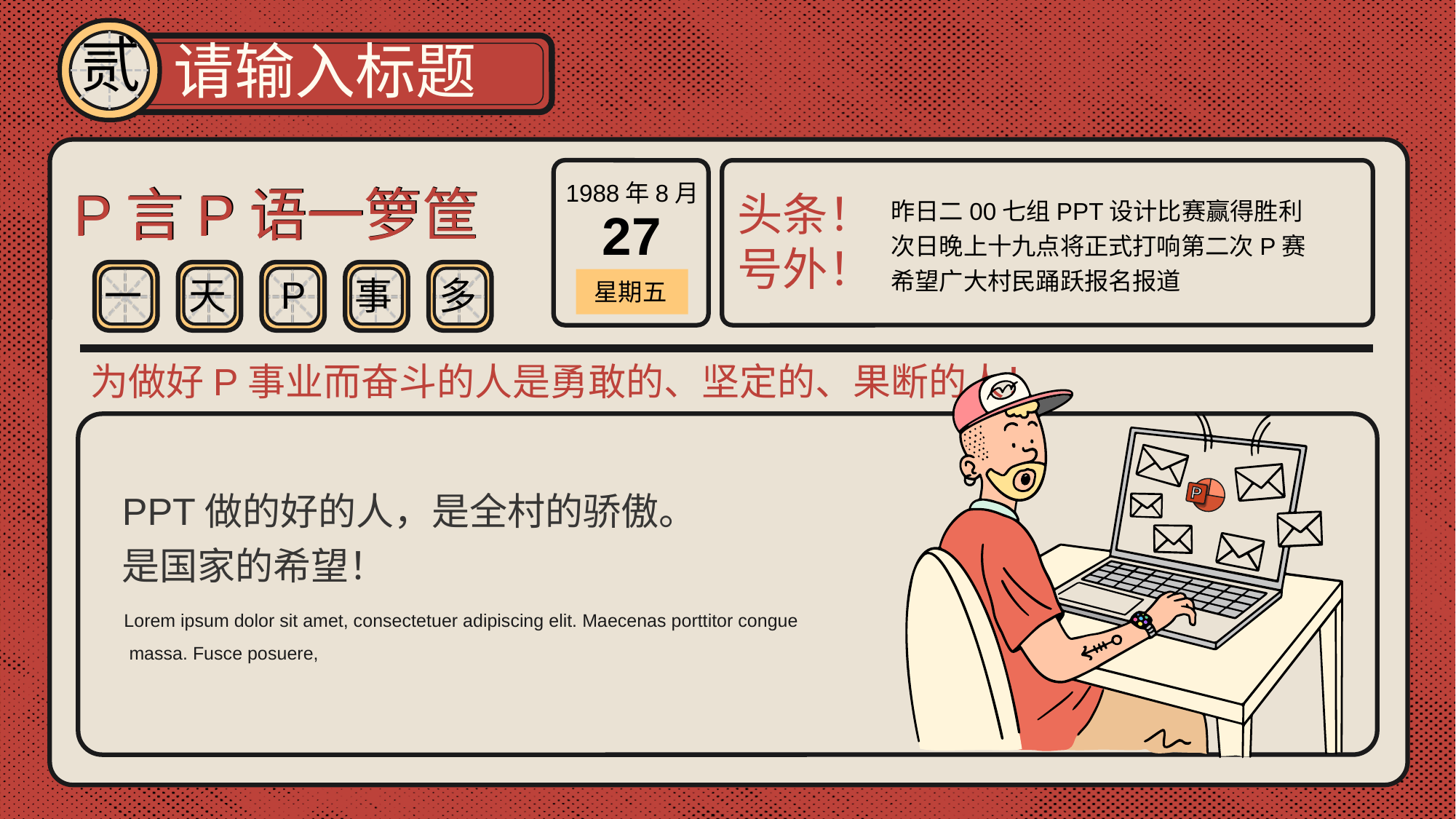

贰
请输入标题

1988年8月

27

星期五

P言P语一箩筐
P言P语一箩筐
头条！
号外！
昨日二00七组PPT设计比赛赢得胜利
次日晚上十九点将正式打响第二次P赛
希望广大村民踊跃报名报道

一

天

P

事

多
为做好P事业而奋斗的人是勇敢的、坚定的、果断的人！

PPT做的好的人，是全村的骄傲。
是国家的希望！
Lorem ipsum dolor sit amet, consectetuer adipiscing elit. Maecenas porttitor congue
 massa. Fusce posuere,